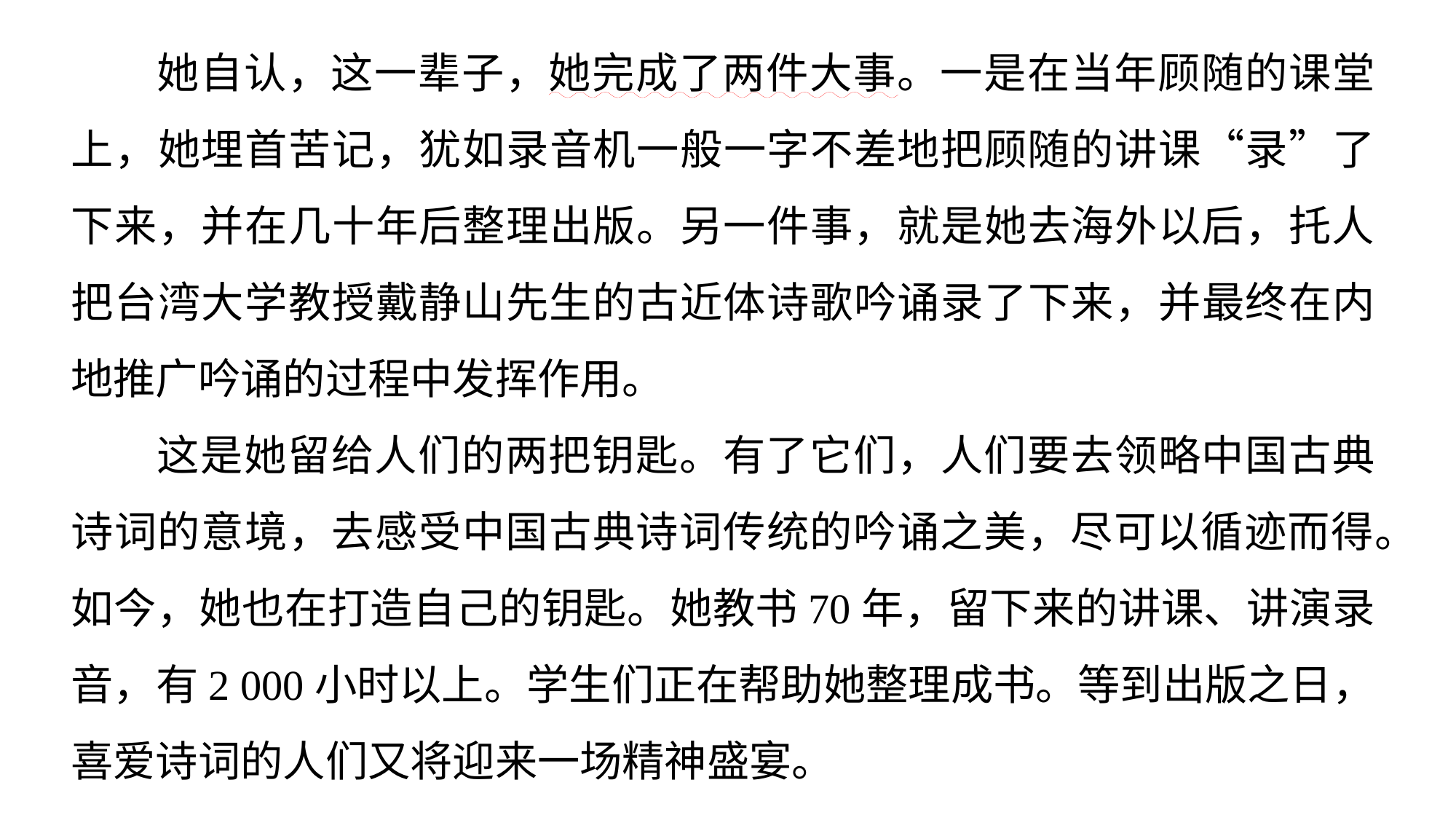

她自认，这一辈子，她完成了两件大事。一是在当年顾随的课堂上，她埋首苦记，犹如录音机一般一字不差地把顾随的讲课“录”了下来，并在几十年后整理出版。另一件事，就是她去海外以后，托人把台湾大学教授戴静山先生的古近体诗歌吟诵录了下来，并最终在内地推广吟诵的过程中发挥作用。
这是她留给人们的两把钥匙。有了它们，人们要去领略中国古典诗词的意境，去感受中国古典诗词传统的吟诵之美，尽可以循迹而得。如今，她也在打造自己的钥匙。她教书70年，留下来的讲课、讲演录音，有2 000小时以上。学生们正在帮助她整理成书。等到出版之日，喜爱诗词的人们又将迎来一场精神盛宴。